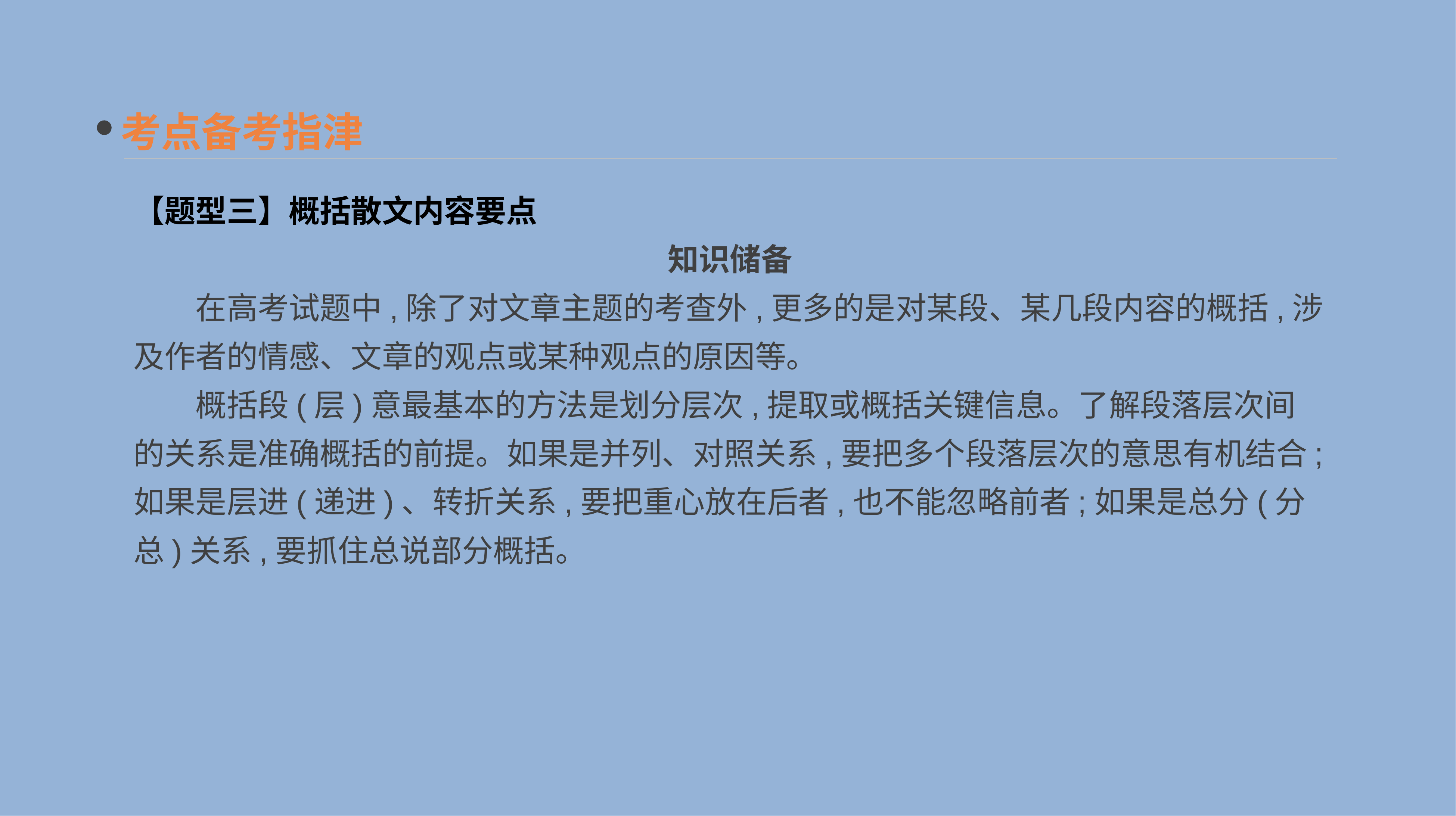

考点备考指津

【题型三】概括散文内容要点
知识储备
　　在高考试题中,除了对文章主题的考查外,更多的是对某段、某几段内容的概括,涉及作者的情感、文章的观点或某种观点的原因等。
　　概括段(层)意最基本的方法是划分层次,提取或概括关键信息。了解段落层次间的关系是准确概括的前提。如果是并列、对照关系,要把多个段落层次的意思有机结合;如果是层进(递进)、转折关系,要把重心放在后者,也不能忽略前者;如果是总分(分总)关系,要抓住总说部分概括。